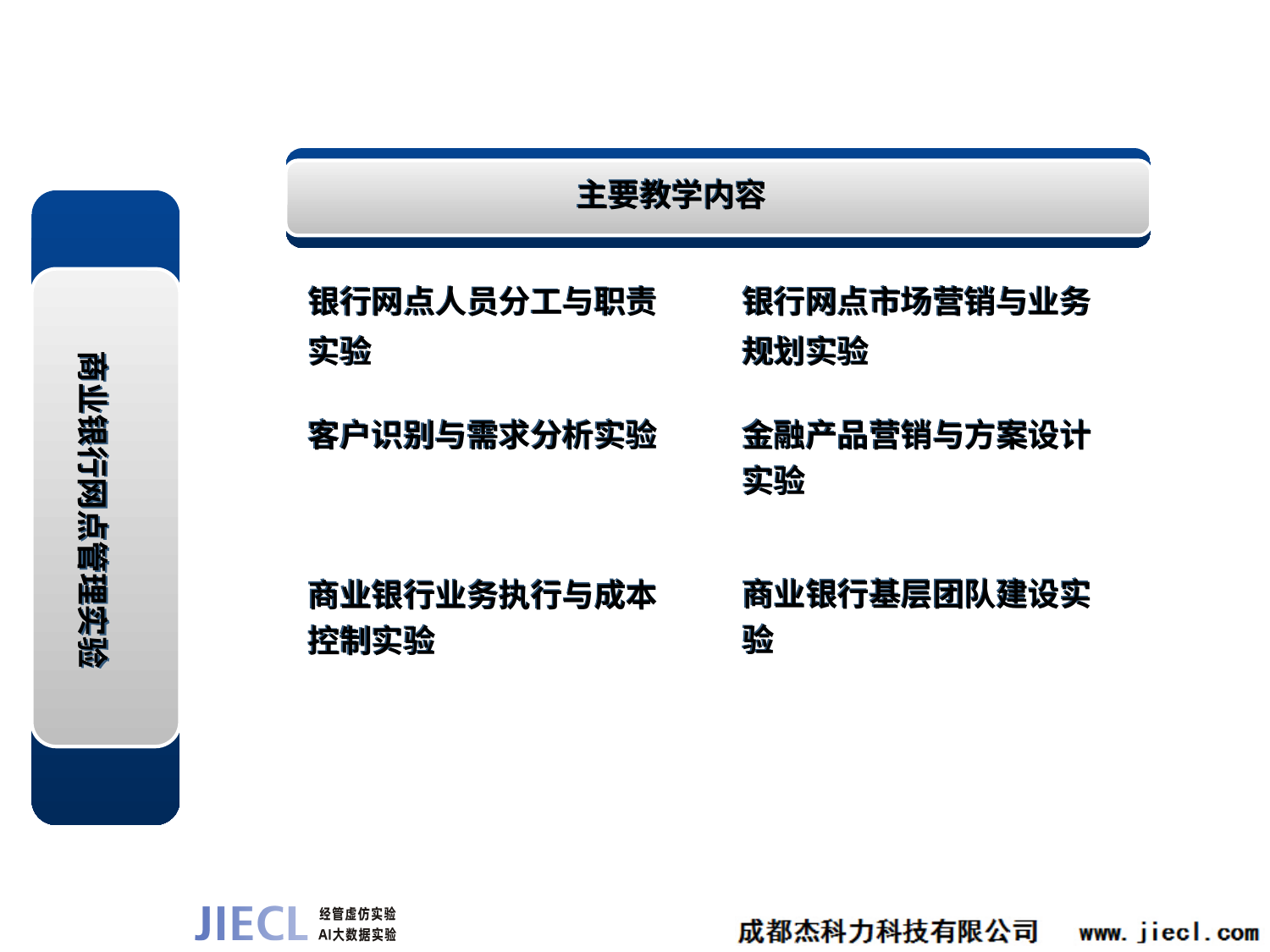

主要教学内容

银行网点人员分工与职责实验
银行网点市场营销与业务规划实验
商业银行网点管理实验
客户识别与需求分析实验
金融产品营销与方案设计实验
商业银行基层团队建设实验
商业银行业务执行与成本控制实验